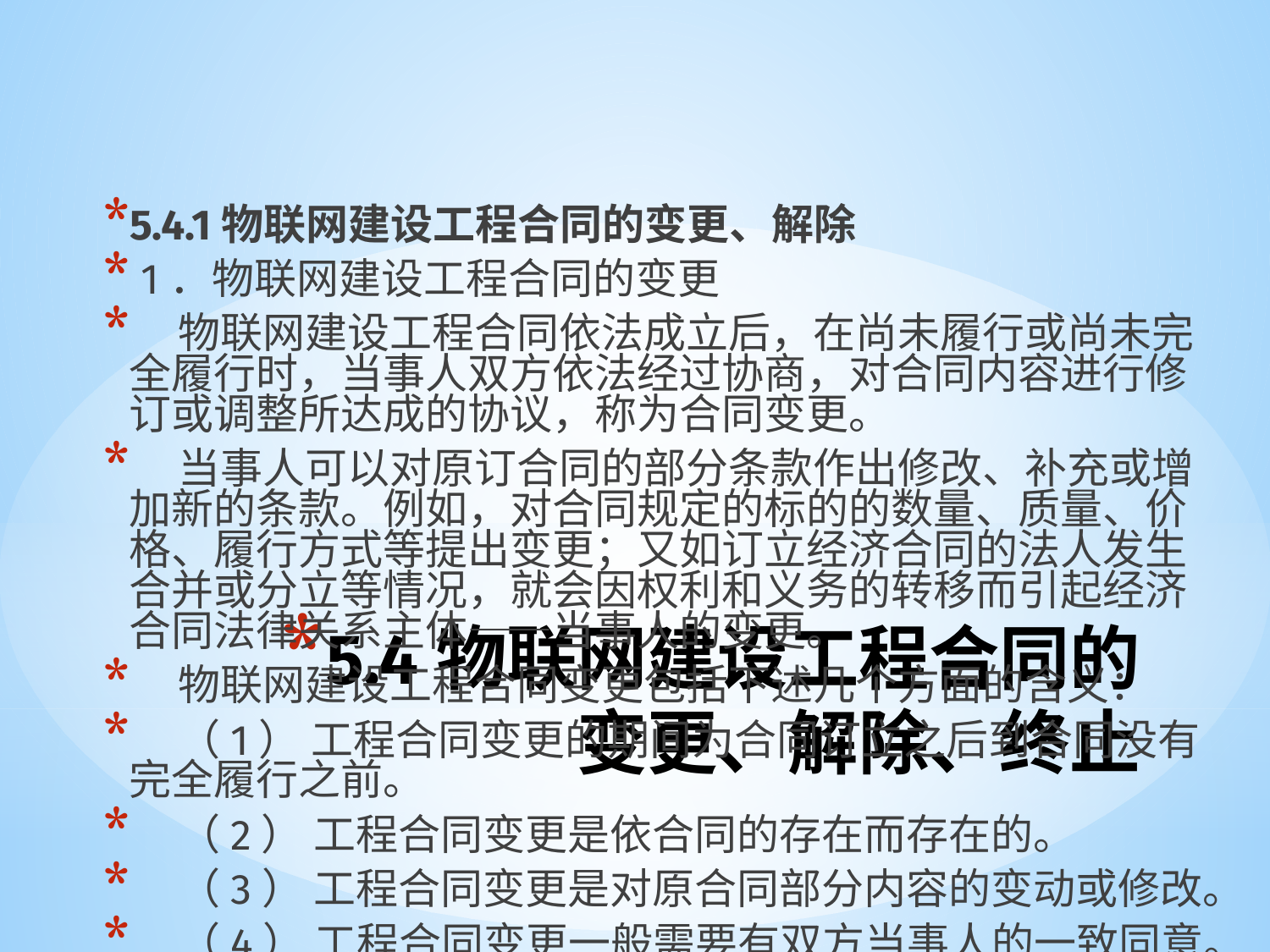

5.4.1物联网建设工程合同的变更、解除
 1．物联网建设工程合同的变更
    物联网建设工程合同依法成立后，在尚未履行或尚未完全履行时，当事人双方依法经过协商，对合同内容进行修订或调整所达成的协议，称为合同变更。
    当事人可以对原订合同的部分条款作出修改、补充或增加新的条款。例如，对合同规定的标的的数量、质量、价格、履行方式等提出变更；又如订立经济合同的法人发生合并或分立等情况，就会因权利和义务的转移而引起经济合同法律关系主体——当事人的变更。
    物联网建设工程合同变更包括下述几个方面的含义：
    （1） 工程合同变更的期间为合同订立之后到合同没有完全履行之前。
    （2） 工程合同变更是依合同的存在而存在的。
    （3） 工程合同变更是对原合同部分内容的变动或修改。
    （4） 工程合同变更一般需要有双方当事人的一致同意。
# 5.4物联网建设工程合同的变更、解除、终止